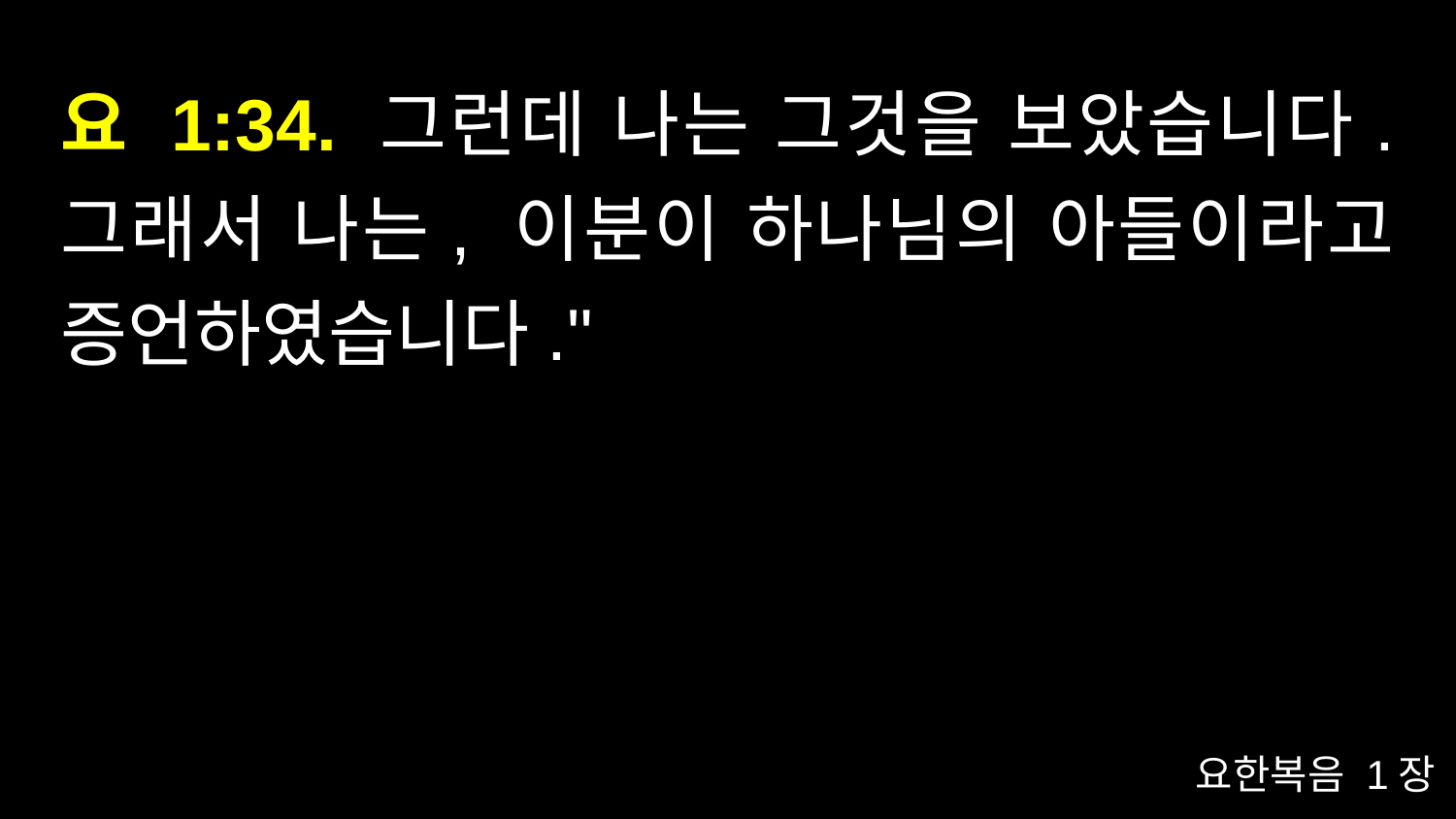

# 요 1:34. 그런데 나는 그것을 보았습니다. 그래서 나는, 이분이 하나님의 아들이라고 증언하였습니다."
요한복음 1장